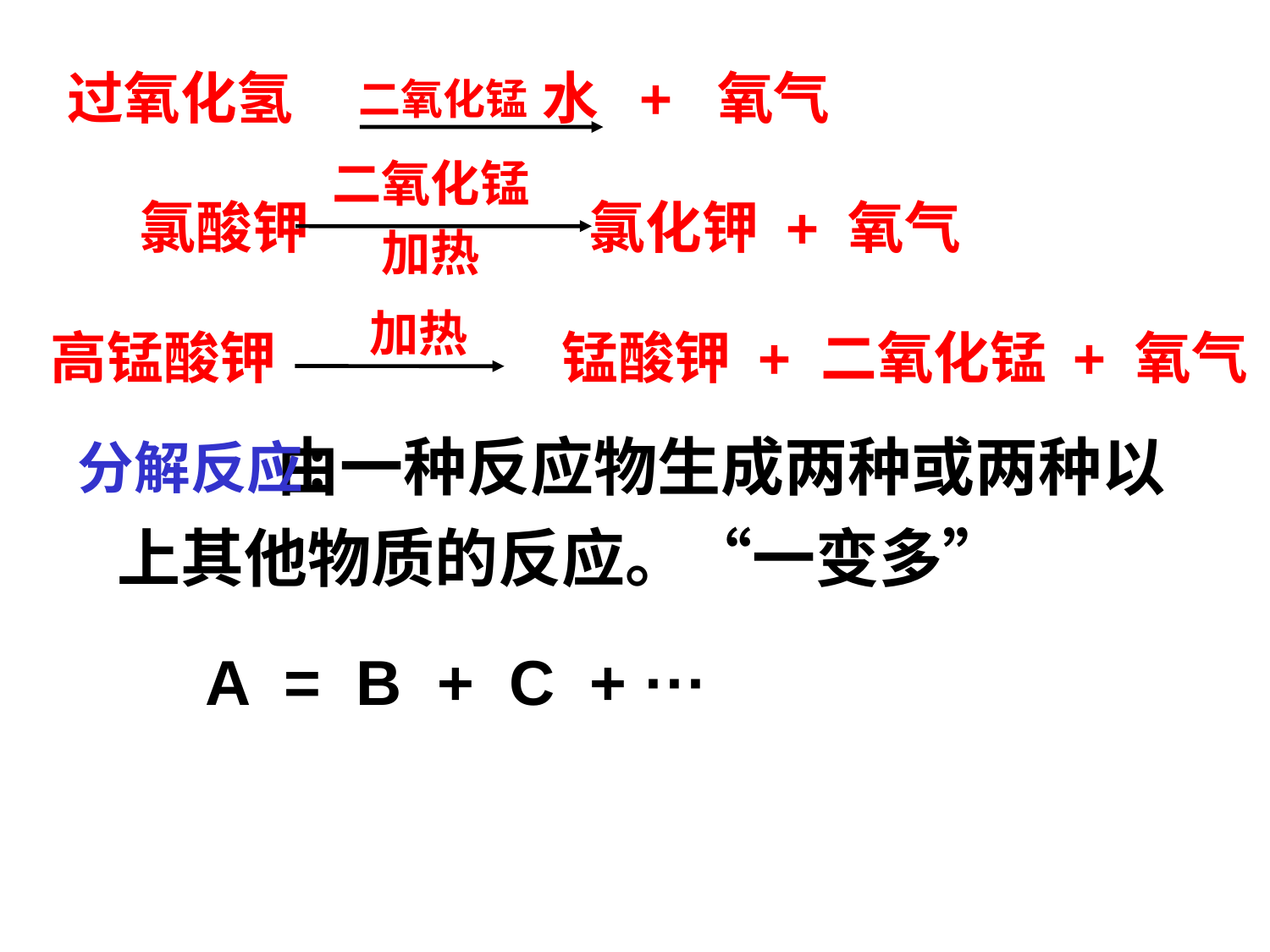

过氧化氢               　水  +  氧气
二氧化锰

二氧化锰
加热
氯酸钾             　　氯化钾 + 氧气

加热
高锰酸钾        　　　 锰酸钾 + 二氧化锰 + 氧气

          由一种反应物生成两种或两种以上其他物质的反应。“一变多”
     A  =  B  +  C  + ···
分解反应：